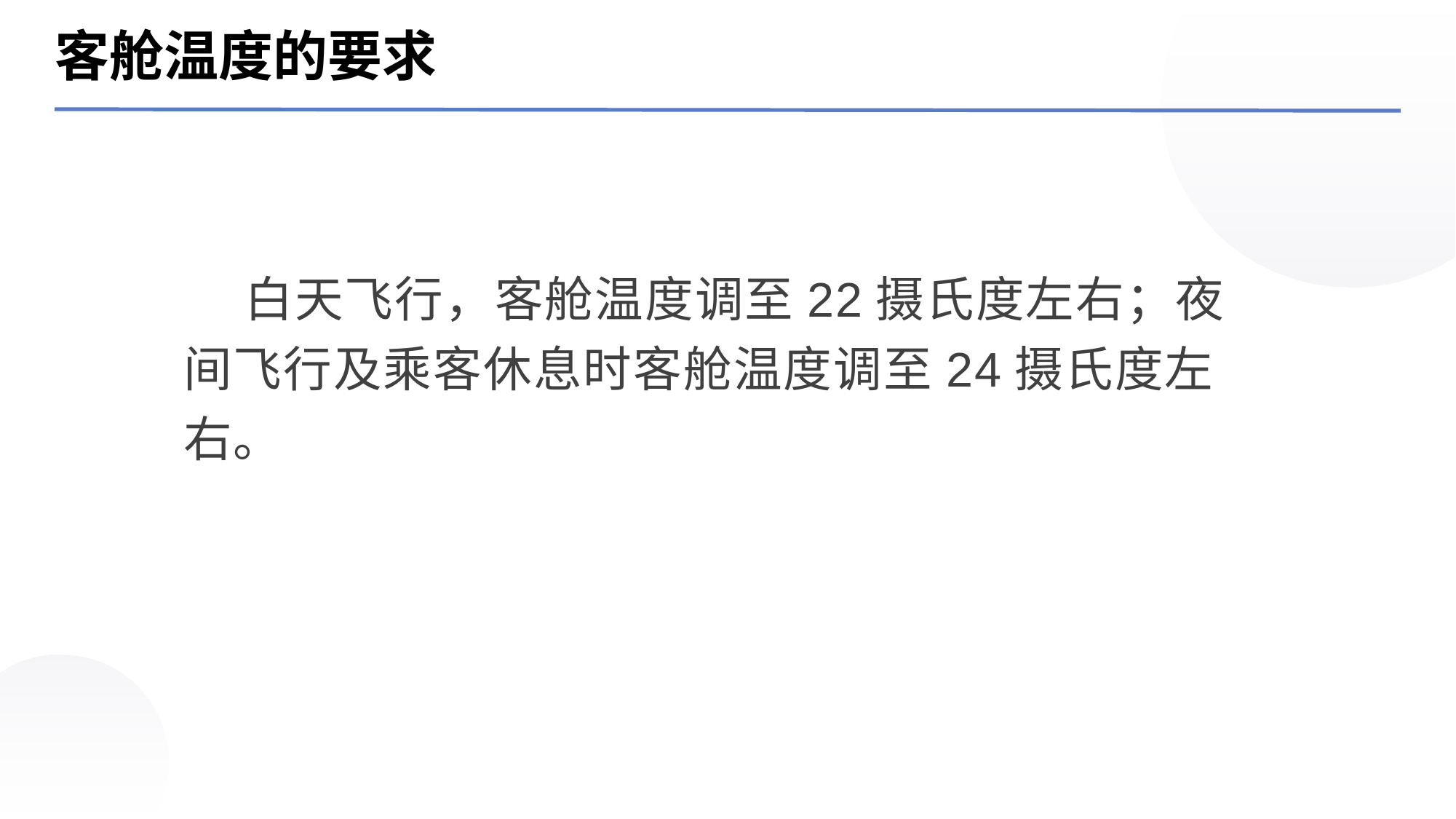

客舱温度的要求
    白天飞行，客舱温度调至22摄氏度左右；夜间飞行及乘客休息时客舱温度调至24摄氏度左右。